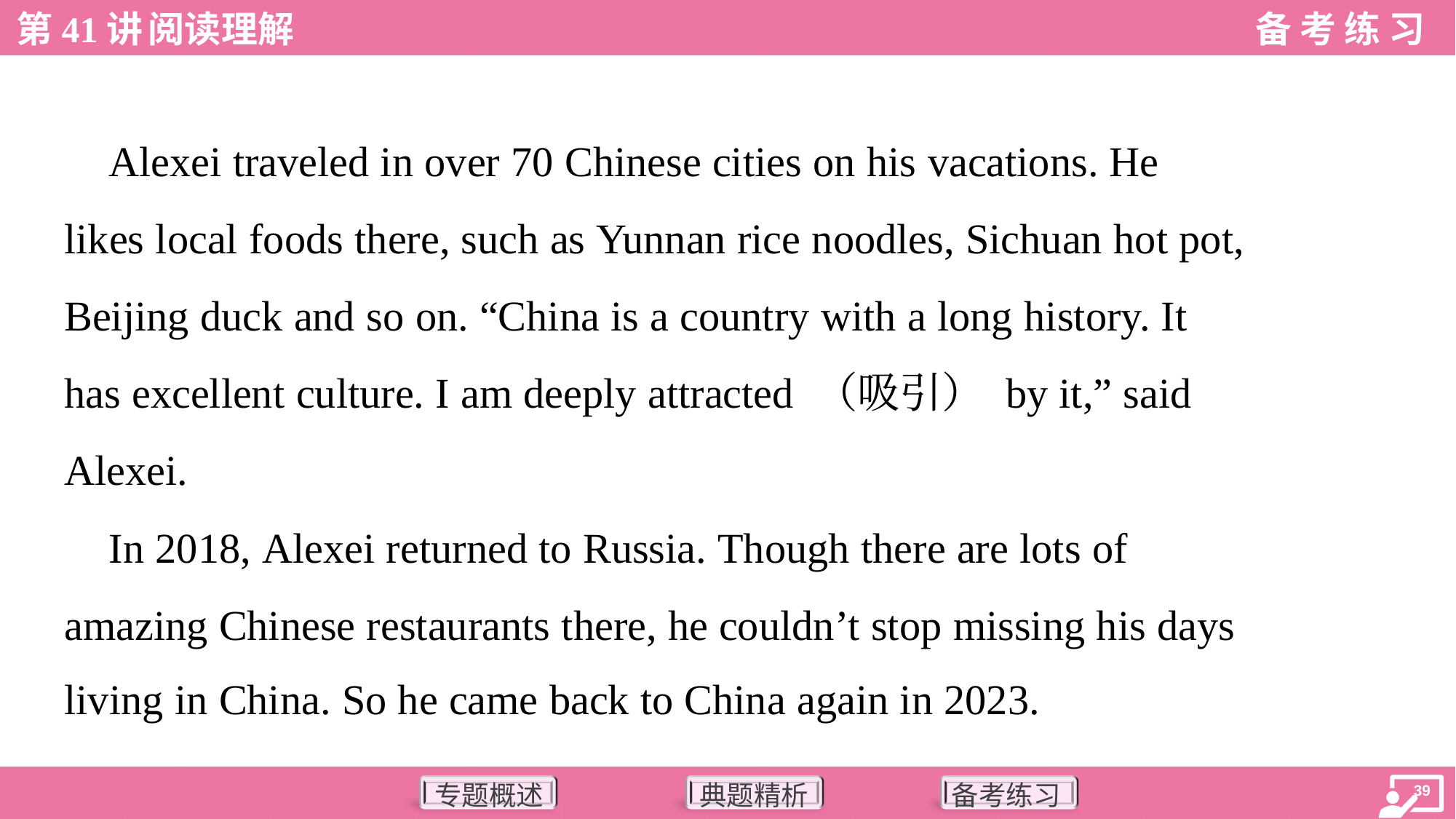

Alexei traveled in over 70 Chinese cities on his vacations. He
likes local foods there, such as Yunnan rice noodles, Sichuan hot pot,
Beijing duck and so on. “China is a country with a long history. It
has excellent culture. I am deeply attracted （吸引） by it,” said
Alexei.
    In 2018, Alexei returned to Russia. Though there are lots of
amazing Chinese restaurants there, he couldn’t stop missing his days
living in China. So he came back to China again in 2023.